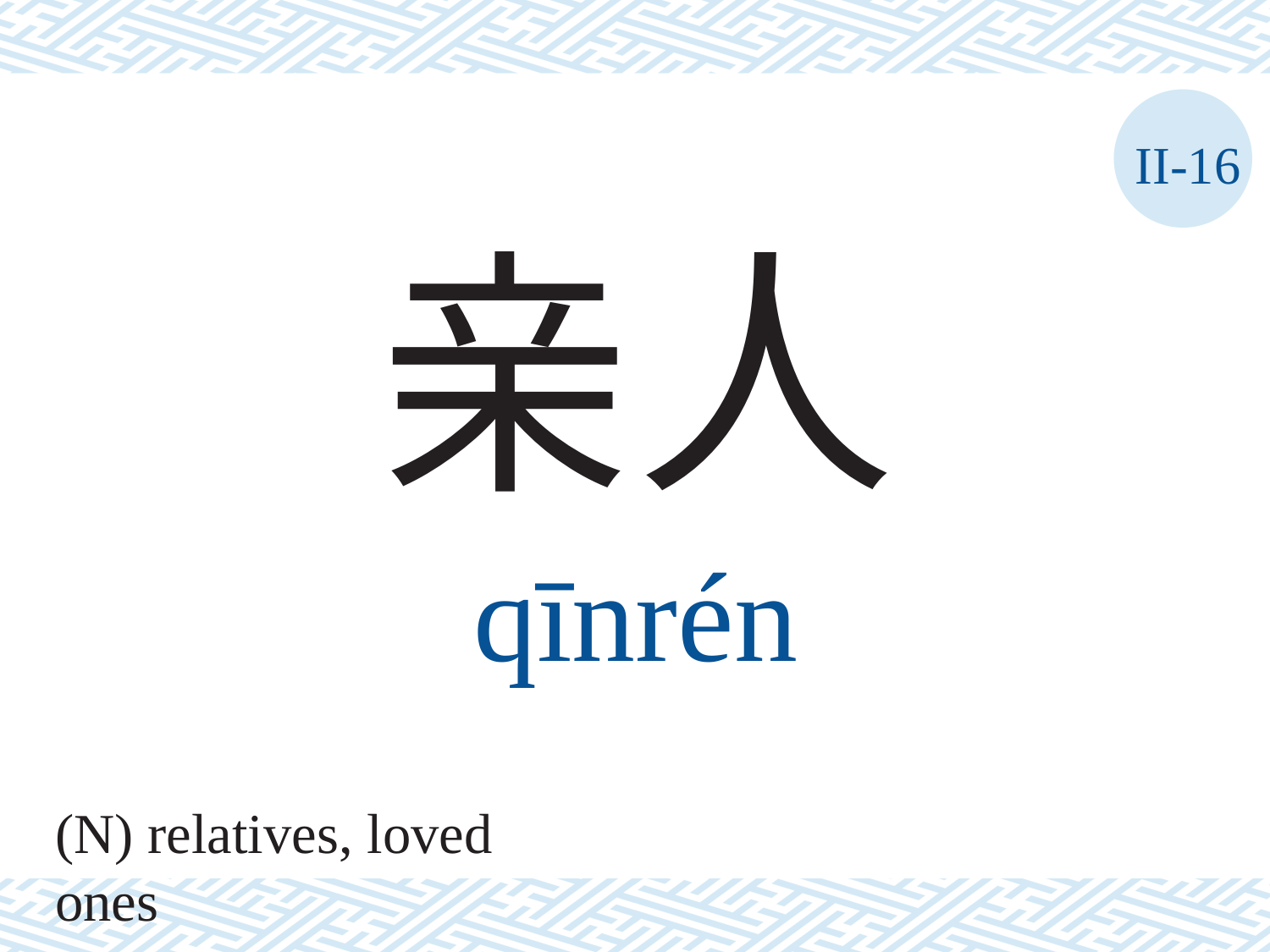

II-16
亲人
qīnrén
(N) relatives, loved ones